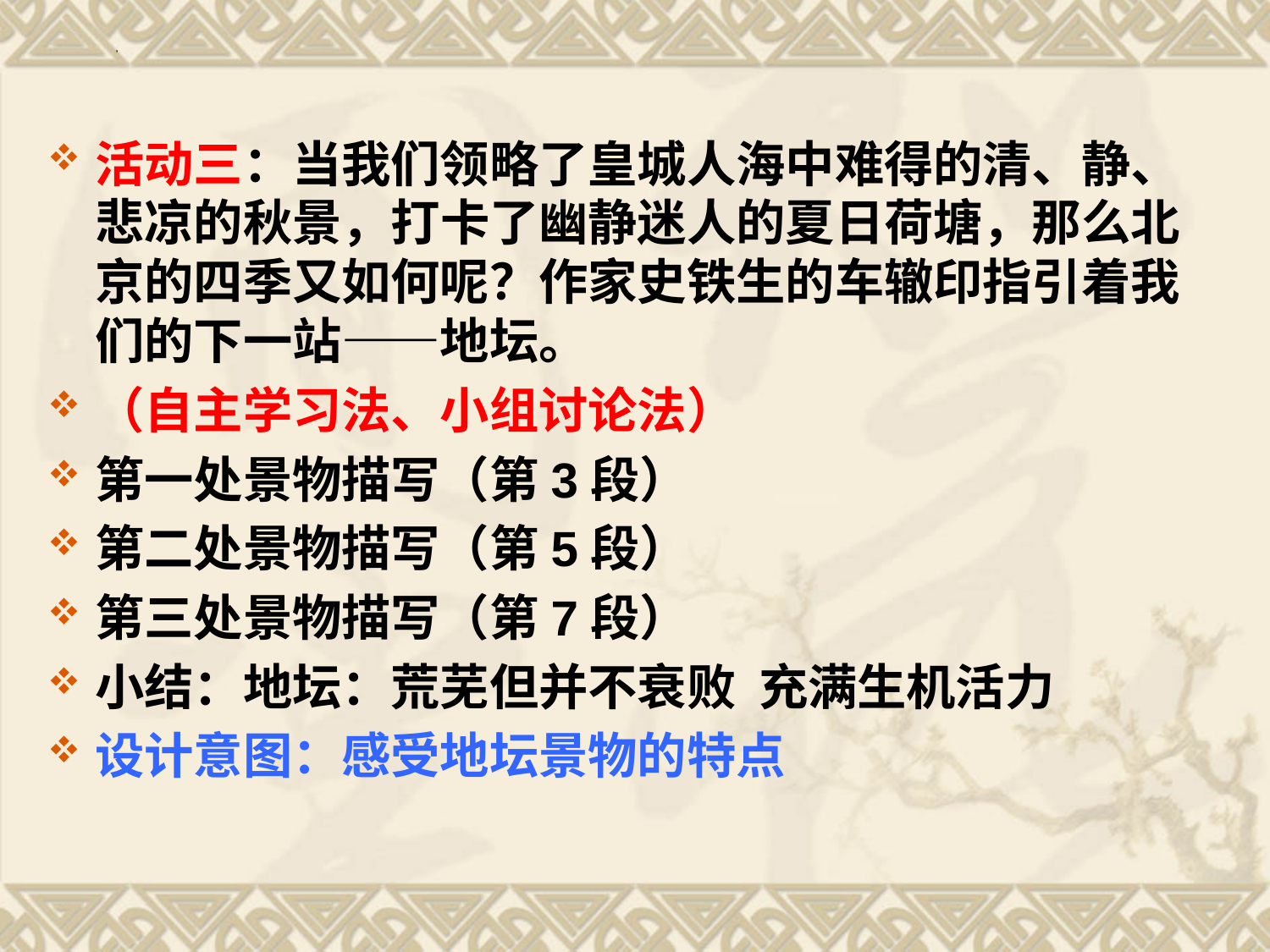

活动三：当我们领略了皇城人海中难得的清、静、悲凉的秋景，打卡了幽静迷人的夏日荷塘，那么北京的四季又如何呢？作家史铁生的车辙印指引着我们的下一站——地坛。
（自主学习法、小组讨论法）
第一处景物描写（第3段）
第二处景物描写（第5段）
第三处景物描写（第7段）
小结：地坛：荒芜但并不衰败  充满生机活力
设计意图：感受地坛景物的特点